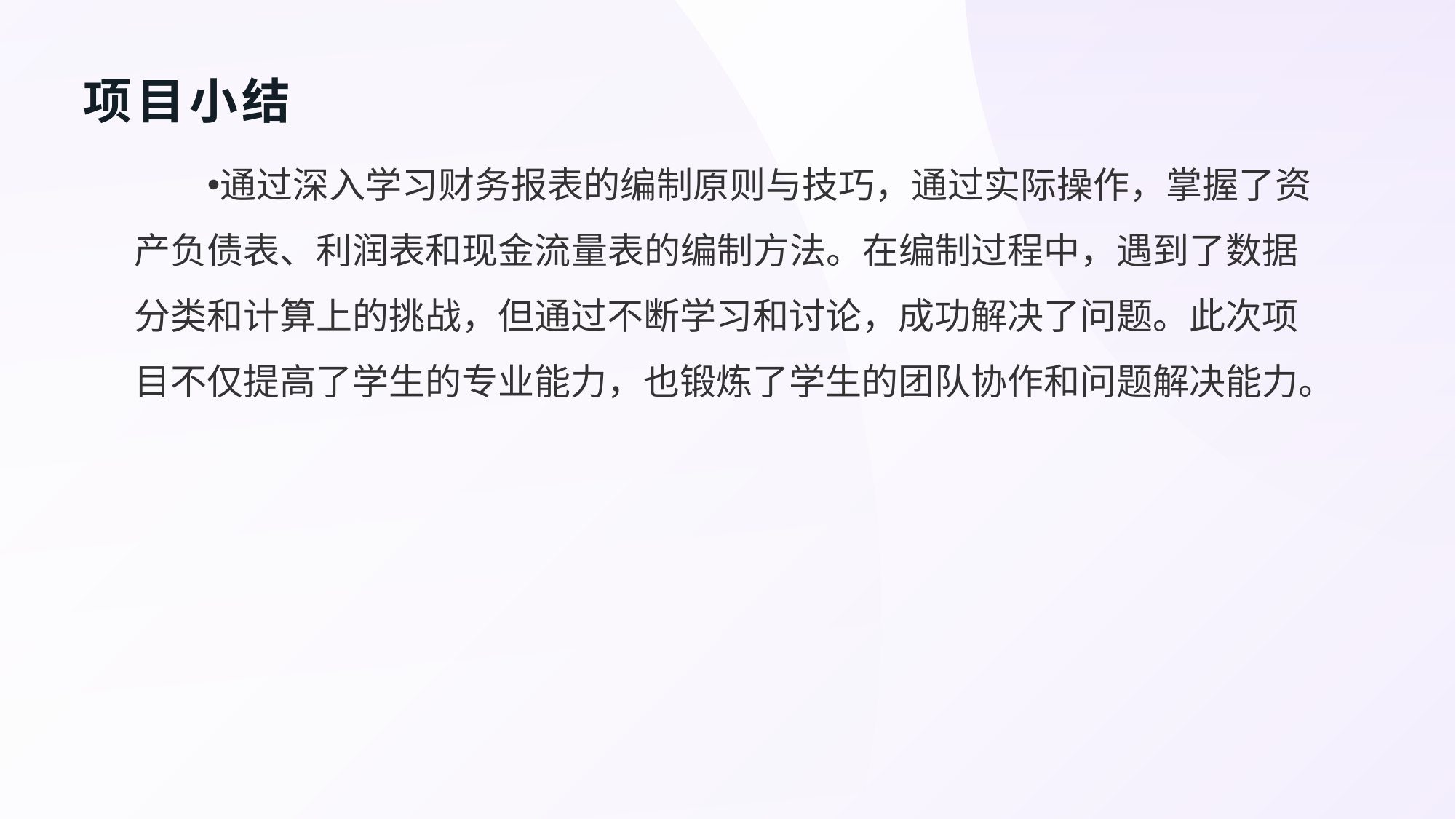

# 项目小结
通过深入学习财务报表的编制原则与技巧，通过实际操作，掌握了资产负债表、利润表和现金流量表的编制方法。在编制过程中，遇到了数据分类和计算上的挑战，但通过不断学习和讨论，成功解决了问题。此次项目不仅提高了学生的专业能力，也锻炼了学生的团队协作和问题解决能力。